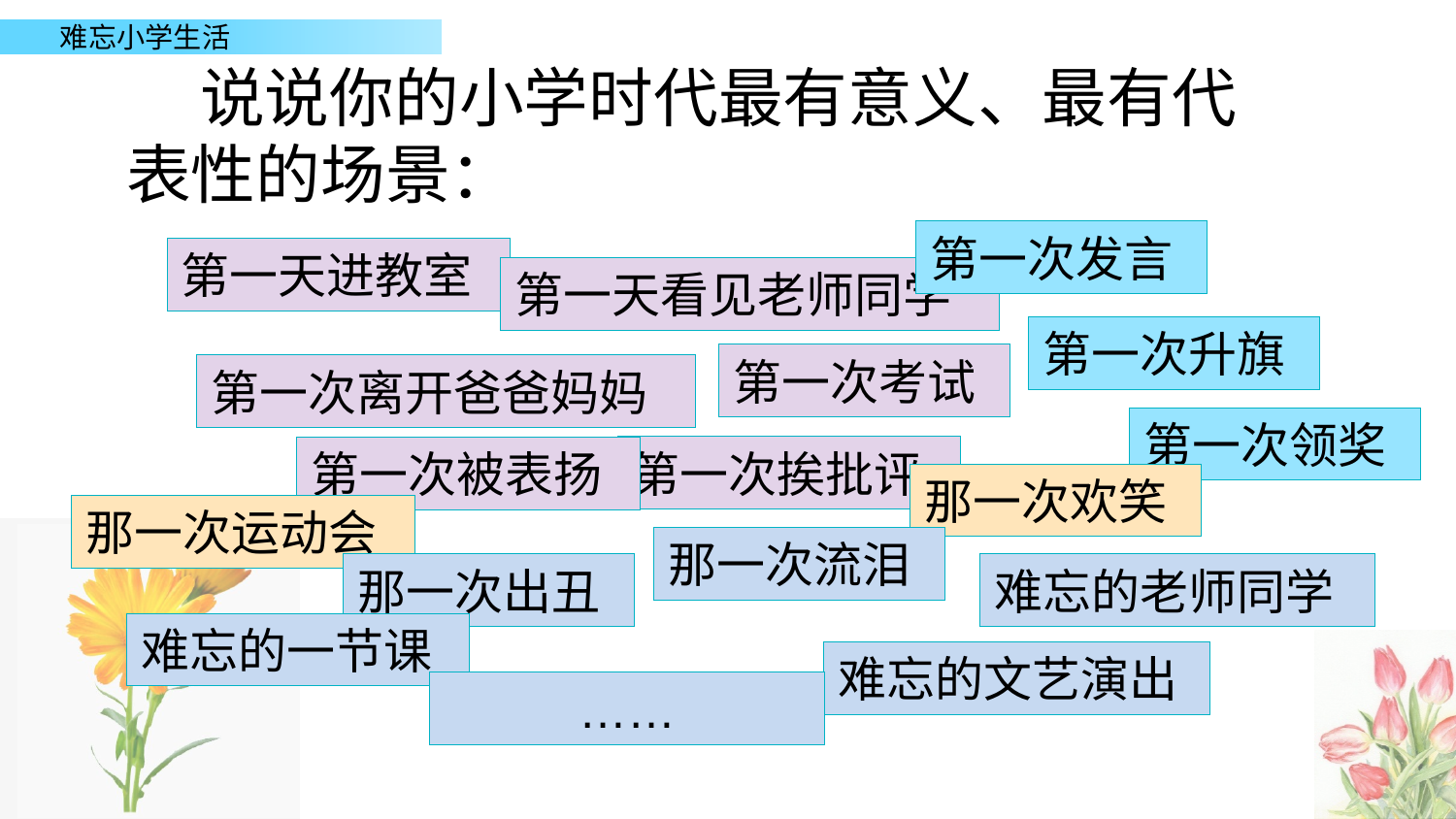

说说你的小学时代最有意义、最有代表性的场景：
第一次发言
第一天进教室
第一天看见老师同学
第一次升旗
第一次考试
第一次离开爸爸妈妈
第一次领奖
第一次挨批评
第一次被表扬
那一次欢笑
那一次运动会
那一次流泪
那一次出丑
难忘的老师同学
难忘的一节课
难忘的文艺演出
……